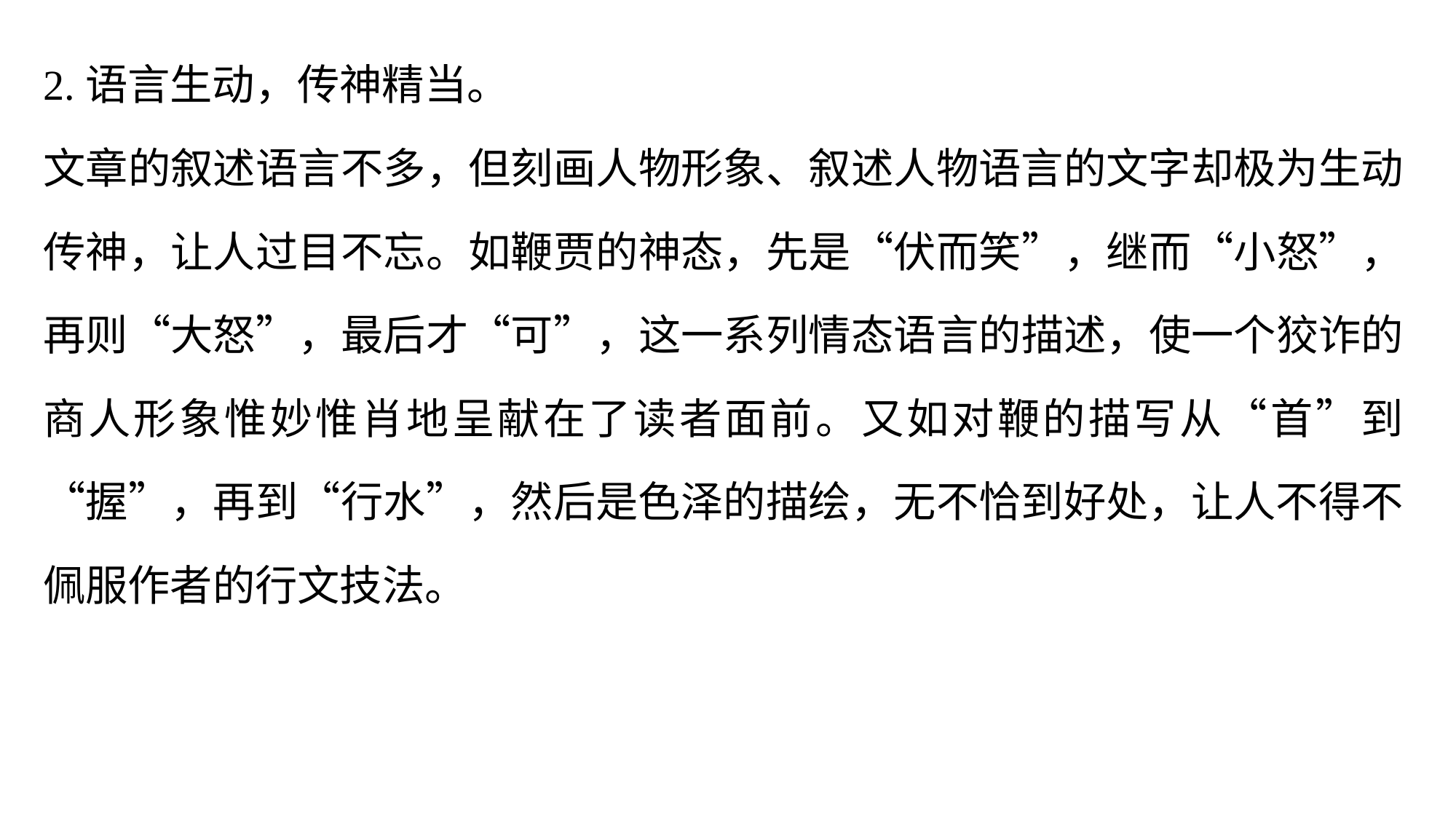

2.语言生动，传神精当。
文章的叙述语言不多，但刻画人物形象、叙述人物语言的文字却极为生动传神，让人过目不忘。如鞭贾的神态，先是“伏而笑”，继而“小怒”，再则“大怒”，最后才“可”，这一系列情态语言的描述，使一个狡诈的商人形象惟妙惟肖地呈献在了读者面前。又如对鞭的描写从“首”到“握”，再到“行水”，然后是色泽的描绘，无不恰到好处，让人不得不佩服作者的行文技法。